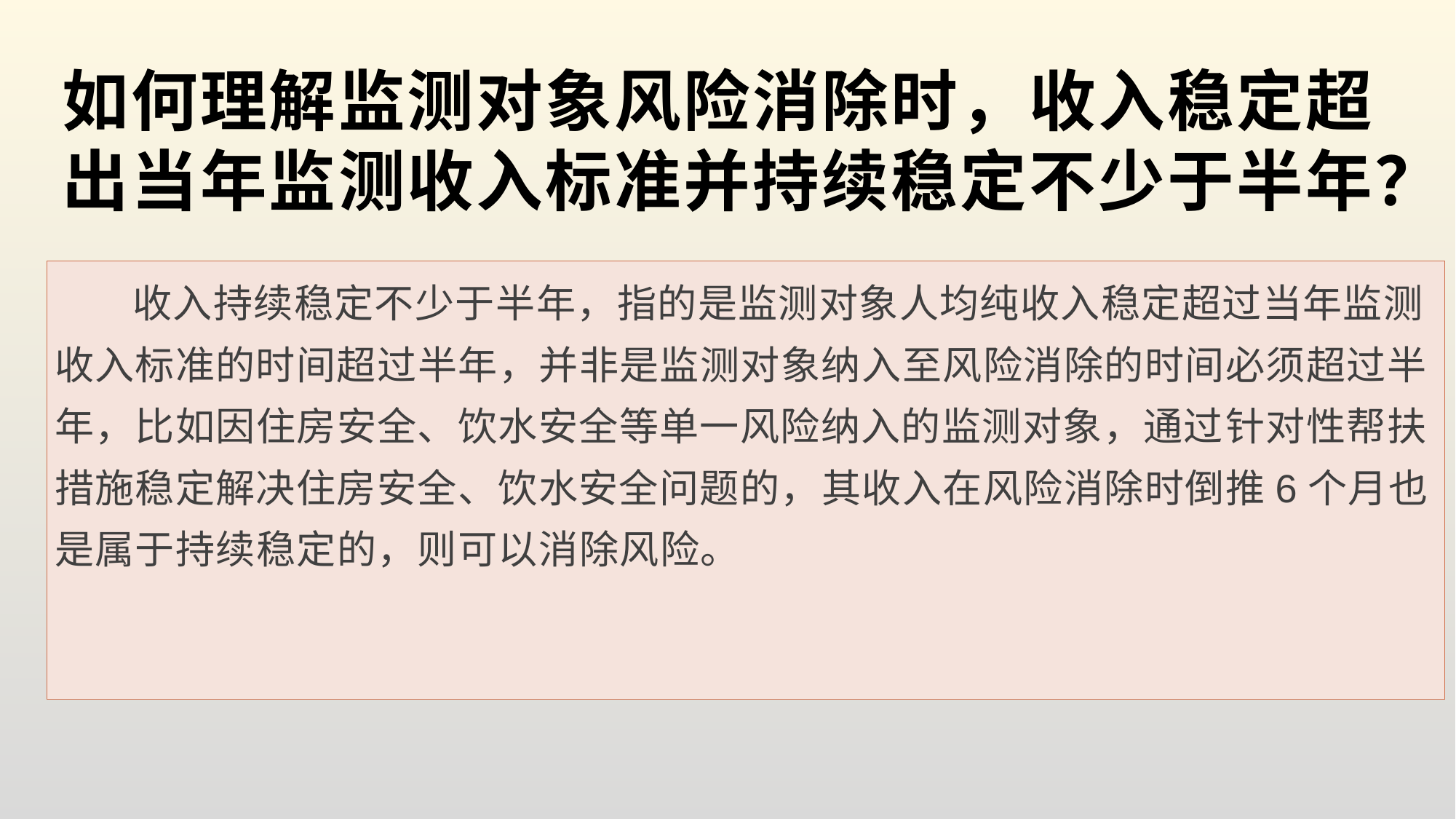

如何理解监测对象风险消除时，收入稳定超出当年监测收入标准并持续稳定不少于半年？
       收入持续稳定不少于半年，指的是监测对象人均纯收入稳定超过当年监测收入标准的时间超过半年，并非是监测对象纳入至风险消除的时间必须超过半年，比如因住房安全、饮水安全等单一风险纳入的监测对象，通过针对性帮扶措施稳定解决住房安全、饮水安全问题的，其收入在风险消除时倒推6个月也是属于持续稳定的，则可以消除风险。